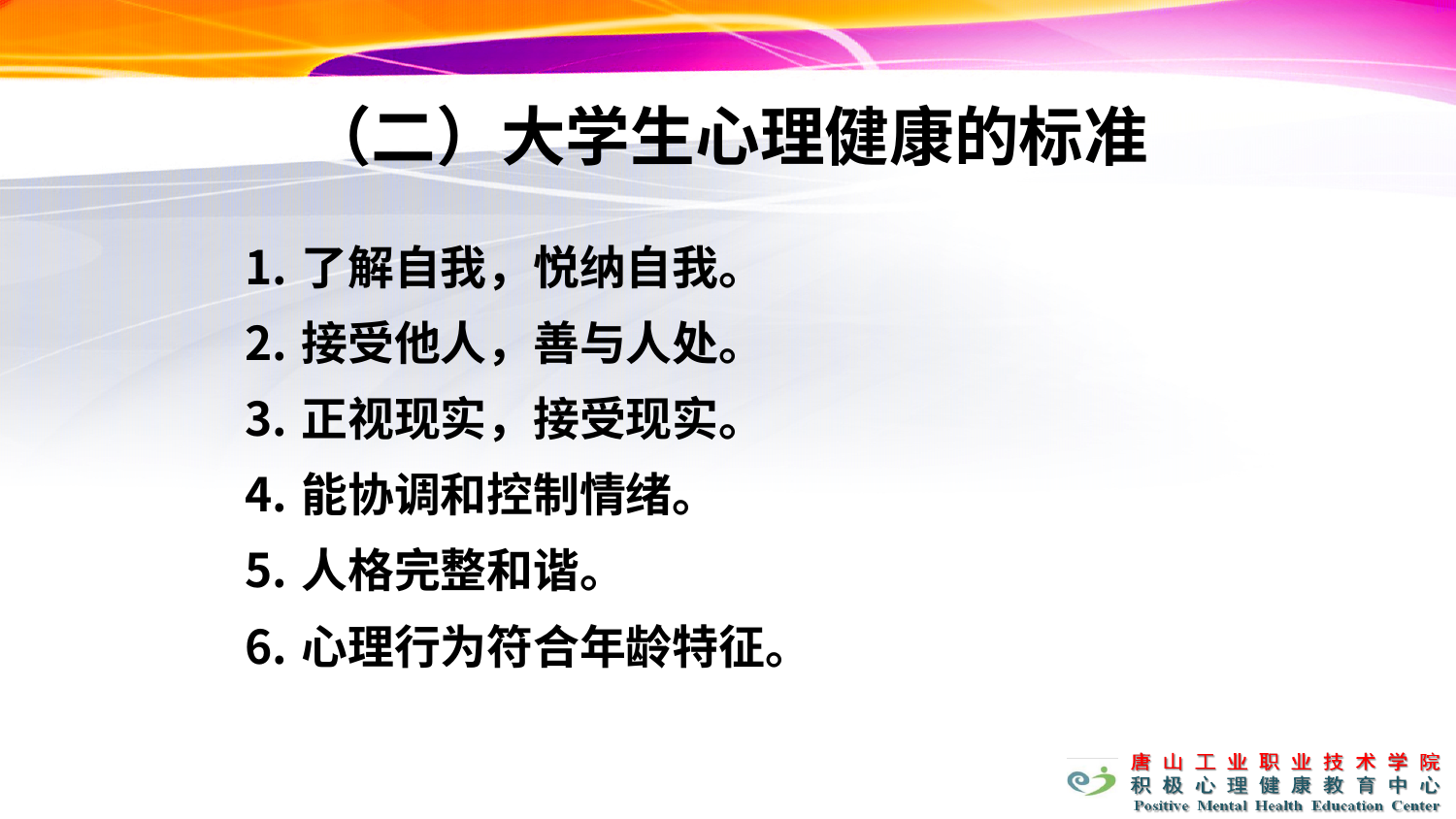

# （二）大学生心理健康的标准
了解自我，悦纳自我。
接受他人，善与人处。
正视现实，接受现实。
能协调和控制情绪。
人格完整和谐。
心理行为符合年龄特征。